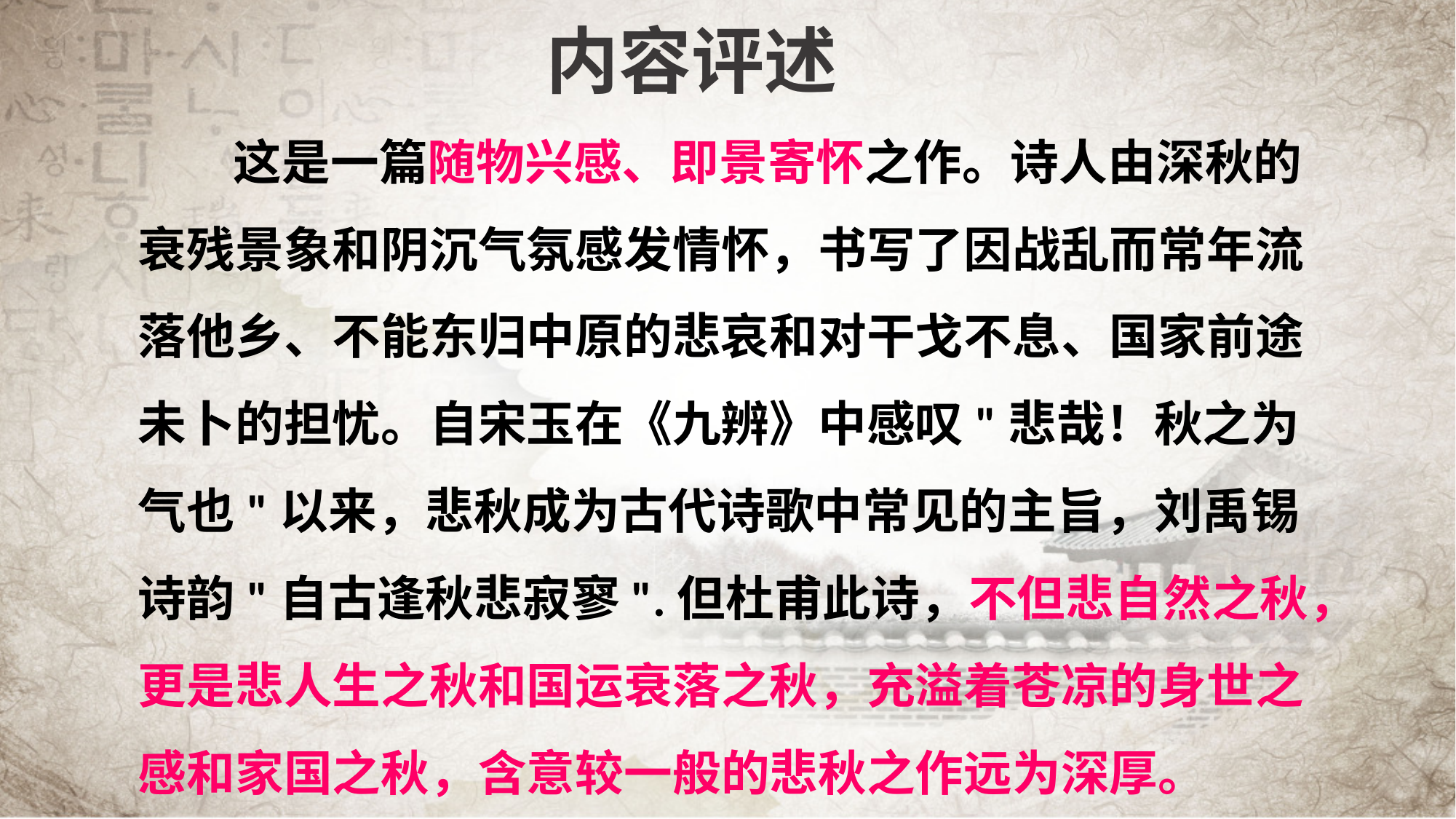

# 内容评述
          这是一篇随物兴感、即景寄怀之作。诗人由深秋的衰残景象和阴沉气氛感发情怀，书写了因战乱而常年流落他乡、不能东归中原的悲哀和对干戈不息、国家前途未卜的担忧。自宋玉在《九辨》中感叹"悲哉！秋之为气也"以来，悲秋成为古代诗歌中常见的主旨，刘禹锡诗韵"自古逢秋悲寂寥".但杜甫此诗，不但悲自然之秋，更是悲人生之秋和国运衰落之秋，充溢着苍凉的身世之感和家国之秋，含意较一般的悲秋之作远为深厚。